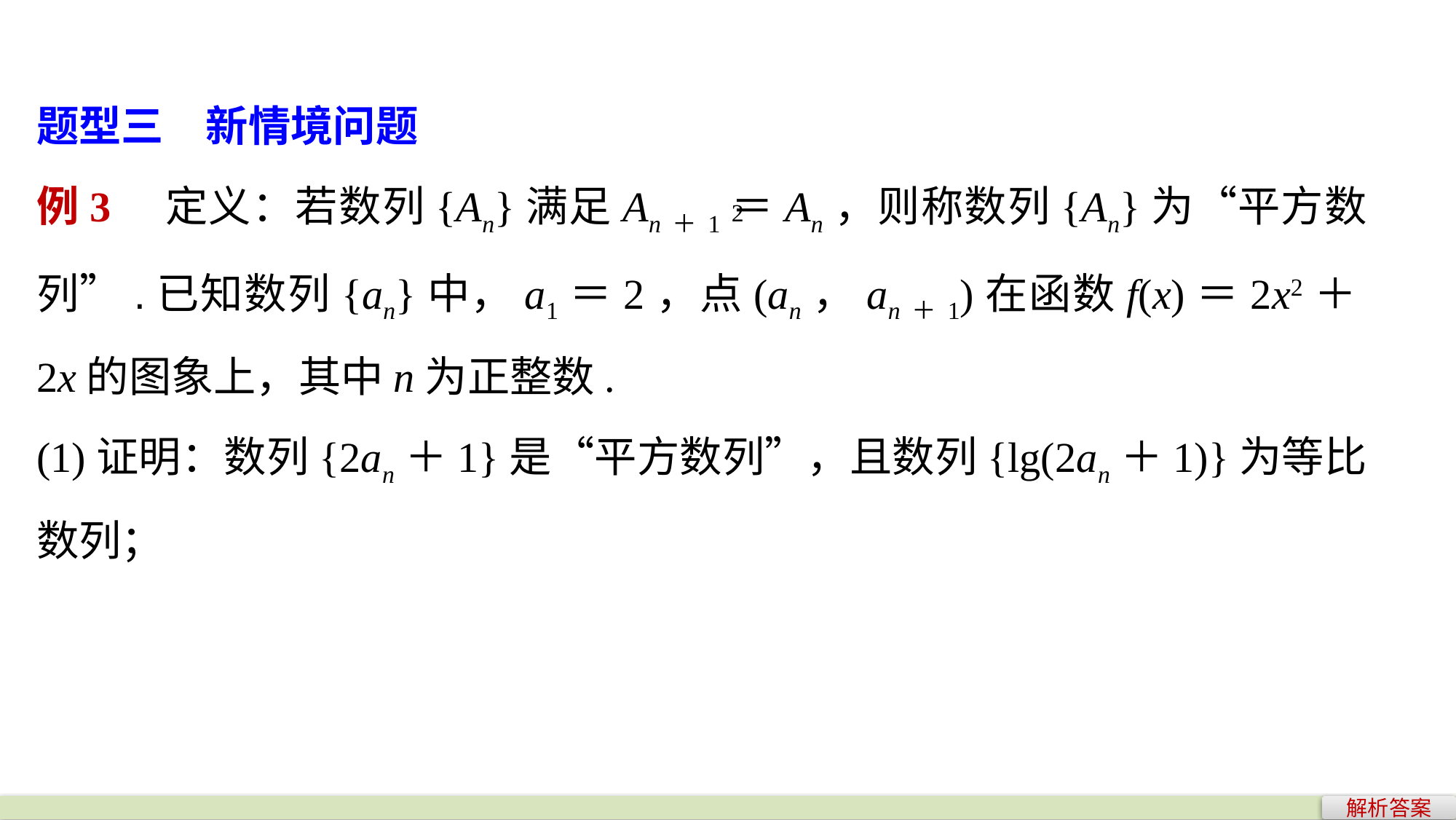

题型三　新情境问题
例3　定义：若数列{An}满足An＋1＝An，则称数列{An}为“平方数列”.已知数列{an}中，a1＝2，点(an，an＋1)在函数f(x)＝2x2＋2x的图象上，其中n为正整数.
(1)证明：数列{2an＋1}是“平方数列”，且数列{lg(2an＋1)}为等比数列；
2
解析答案